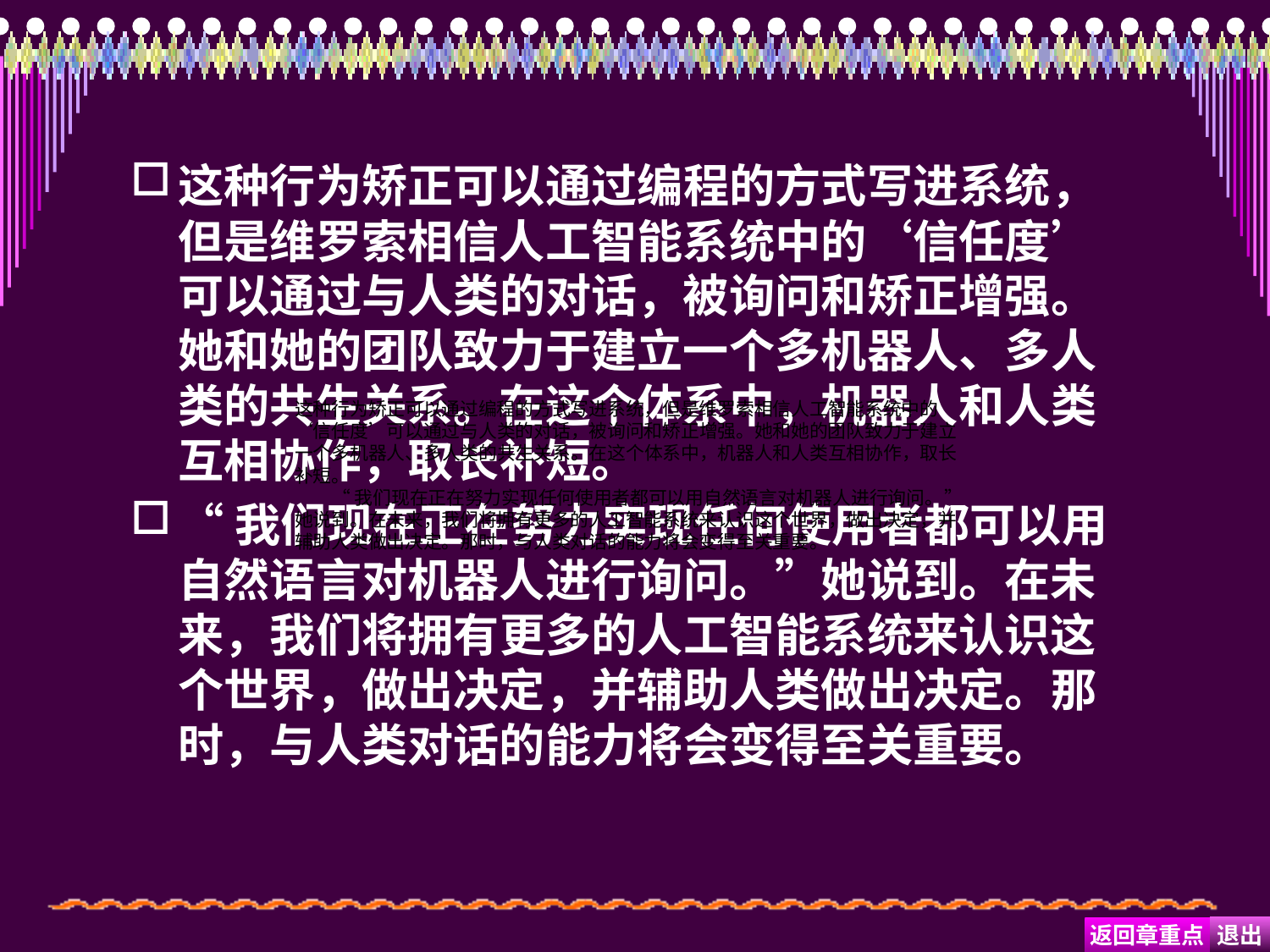

#
这种行为矫正可以通过编程的方式写进系统，但是维罗索相信人工智能系统中的‘信任度’可以通过与人类的对话，被询问和矫正增强。她和她的团队致力于建立一个多机器人、多人类的共生关系。在这个体系中，机器人和人类互相协作，取长补短。
“我们现在正在努力实现任何使用者都可以用自然语言对机器人进行询问。”她说到。在未来，我们将拥有更多的人工智能系统来认识这个世界，做出决定，并辅助人类做出决定。那时，与人类对话的能力将会变得至关重要。
这种行为矫正可以通过编程的方式写进系统，但是维罗索相信人工智能系统中的‘信任度’可以通过与人类的对话，被询问和矫正增强。她和她的团队致力于建立一个多机器人、多人类的共生关系。在这个体系中，机器人和人类互相协作，取长补短。“我们现在正在努力实现任何使用者都可以用自然语言对机器人进行询问。”她说到。在未来，我们将拥有更多的人工智能系统来认识这个世界，做出决定，并辅助人类做出决定。那时，与人类对话的能力将会变得至关重要。